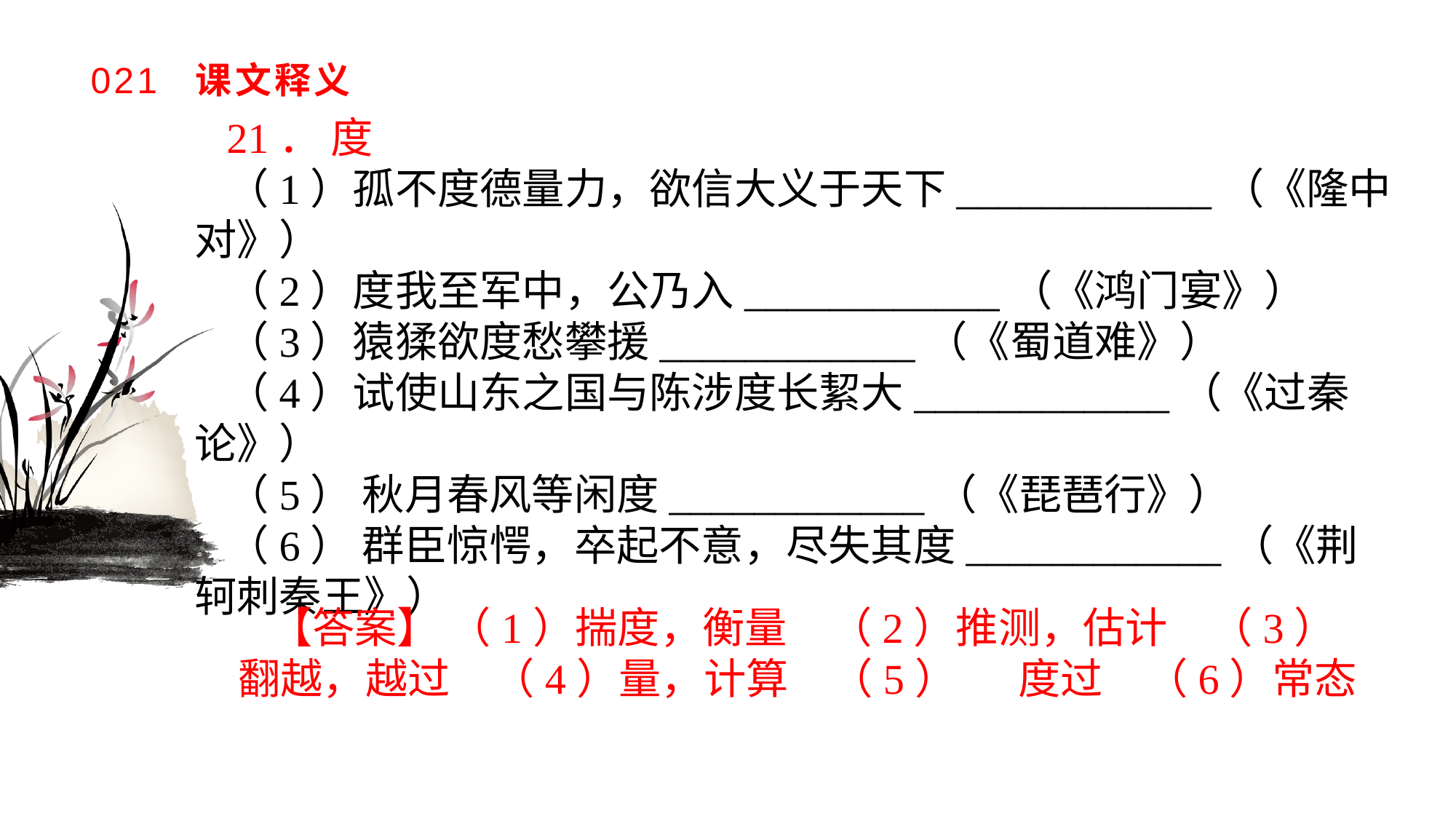

# 021  课文释义
21． 度
（1）孤不度德量力，欲信大义于天下____________（《隆中对》）（2）度我至军中，公乃入____________（《鸿门宴》）（3）猿猱欲度愁攀援____________（《蜀道难》）（4）试使山东之国与陈涉度长絜大____________（《过秦论》）（5） 秋月春风等闲度____________（《琵琶行》）（6） 群臣惊愕，卒起不意，尽失其度____________（《荆轲刺秦王》）
【答案】 （1）揣度，衡量　（2）推测，估计　（3）翻越，越过　（4）量，计算　（5） 　 度过　（6）常态